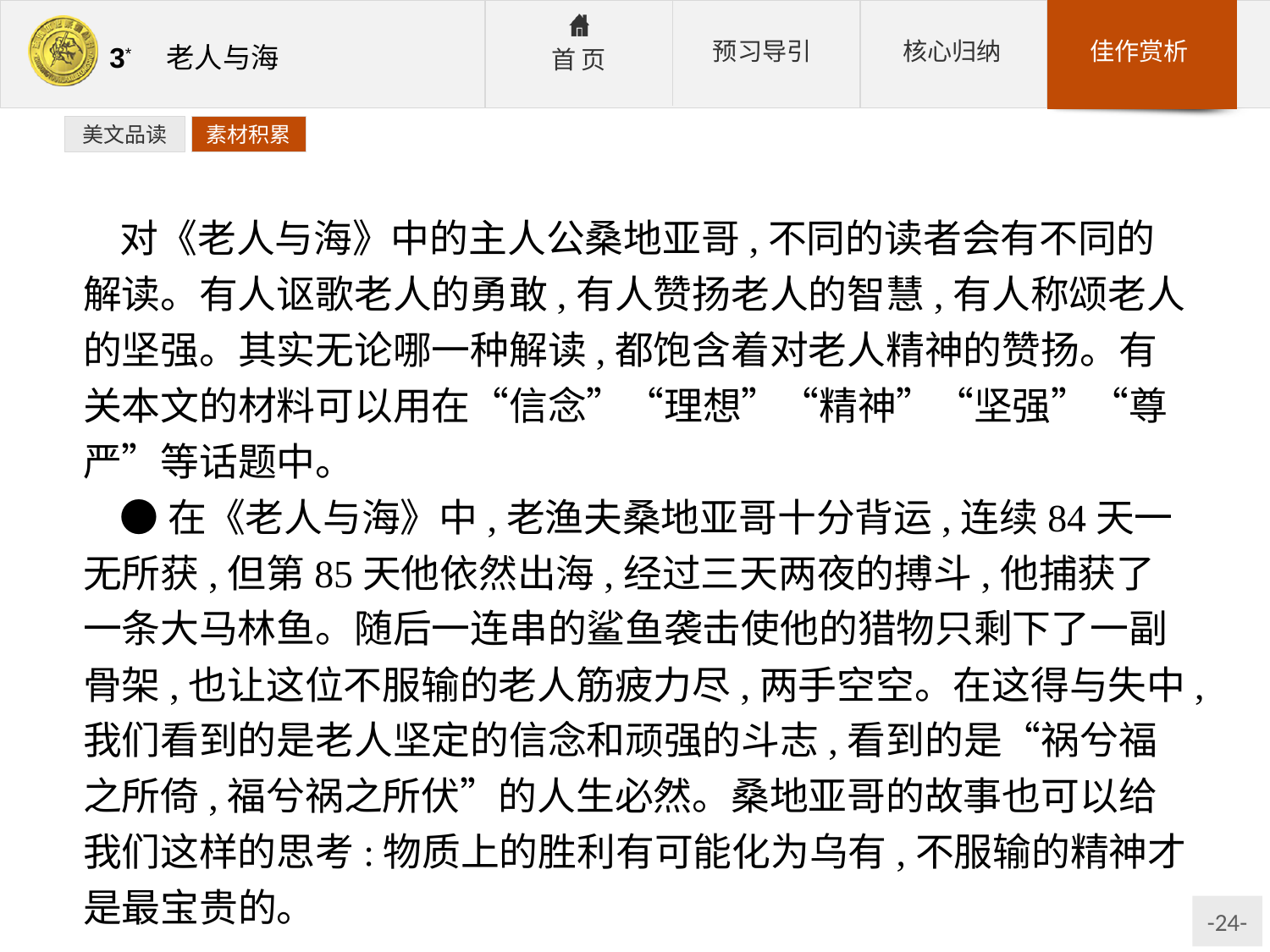

美文品读
素材积累
对《老人与海》中的主人公桑地亚哥,不同的读者会有不同的解读。有人讴歌老人的勇敢,有人赞扬老人的智慧,有人称颂老人的坚强。其实无论哪一种解读,都饱含着对老人精神的赞扬。有关本文的材料可以用在“信念”“理想”“精神”“坚强”“尊严”等话题中。
●在《老人与海》中,老渔夫桑地亚哥十分背运,连续84天一无所获,但第85天他依然出海,经过三天两夜的搏斗,他捕获了一条大马林鱼。随后一连串的鲨鱼袭击使他的猎物只剩下了一副骨架,也让这位不服输的老人筋疲力尽,两手空空。在这得与失中,我们看到的是老人坚定的信念和顽强的斗志,看到的是“祸兮福之所倚,福兮祸之所伏”的人生必然。桑地亚哥的故事也可以给我们这样的思考:物质上的胜利有可能化为乌有,不服输的精神才是最宝贵的。